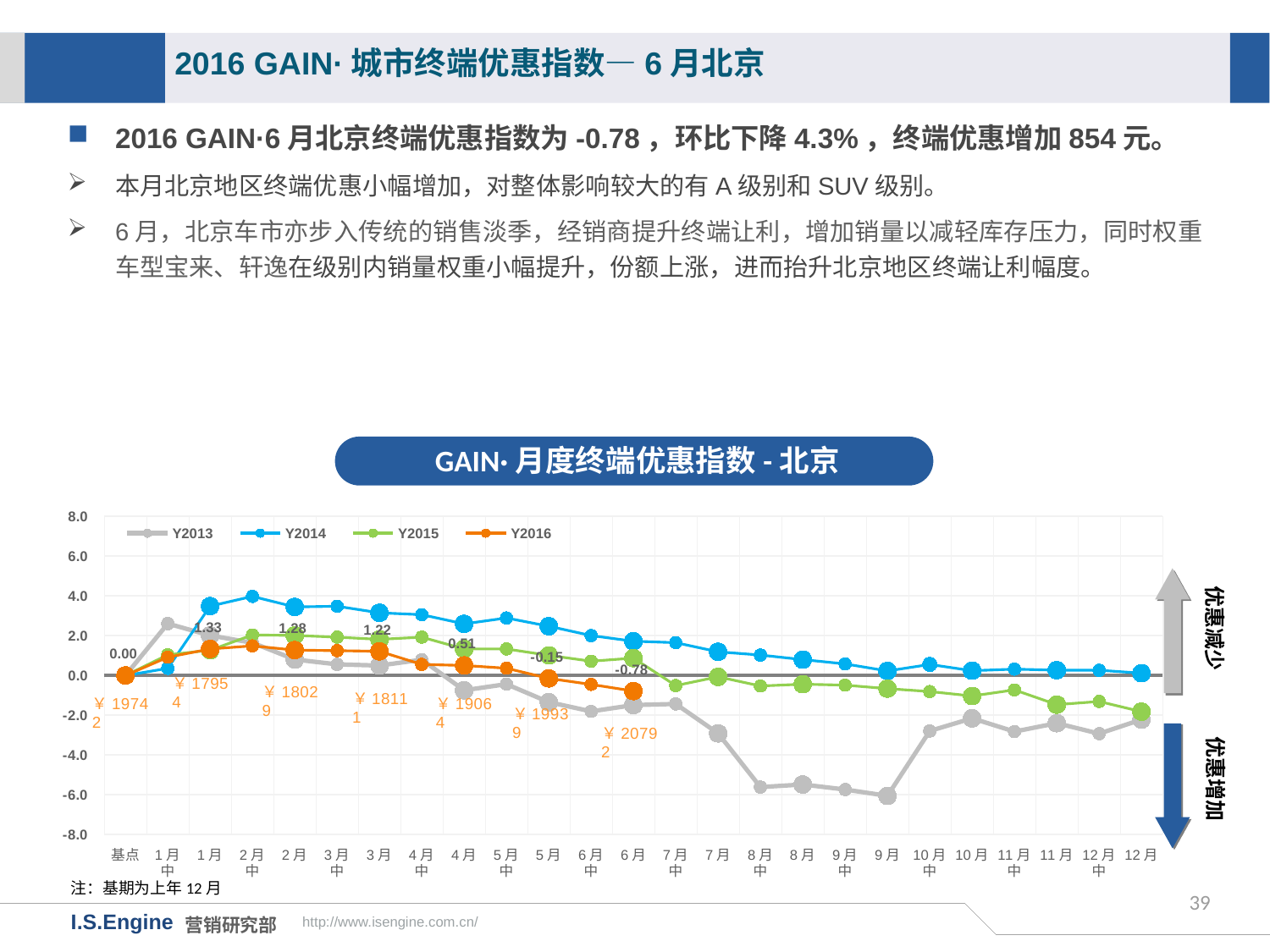

2016 GAIN·城市终端优惠指数—6月北京
2016 GAIN·6月北京终端优惠指数为-0.78，环比下降4.3%，终端优惠增加854元。
本月北京地区终端优惠小幅增加，对整体影响较大的有A级别和SUV级别。
6月，北京车市亦步入传统的销售淡季，经销商提升终端让利，增加销量以减轻库存压力，同时权重车型宝来、轩逸在级别内销量权重小幅提升，份额上涨，进而抬升北京地区终端让利幅度。

GAIN·月度终端优惠指数-北京

[unsupported chart]

优惠减少

优惠增加

注：基期为上年12月
39